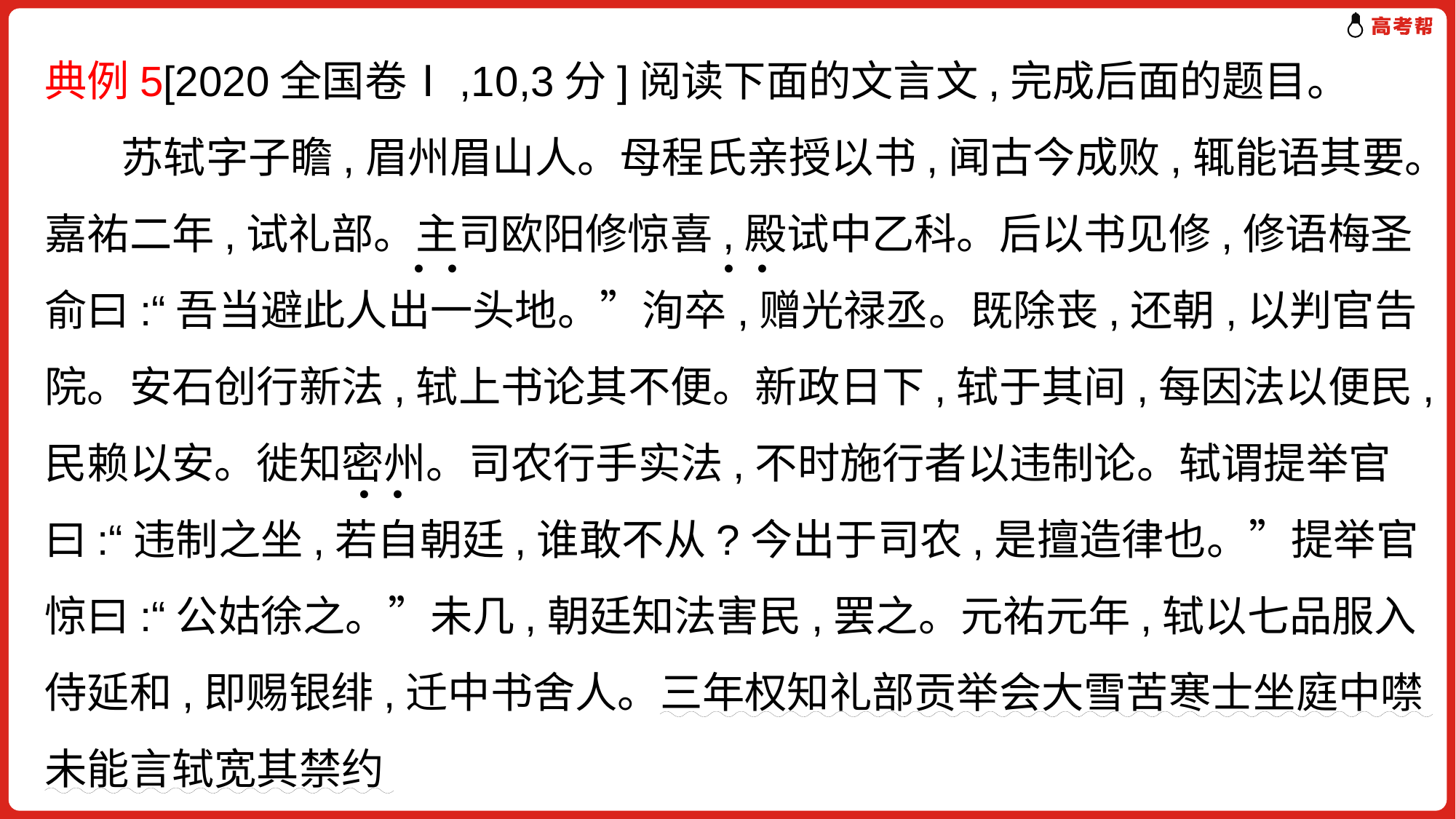

典例5[2020全国卷Ⅰ,10,3分]阅读下面的文言文,完成后面的题目。
       苏轼字子瞻,眉州眉山人。母程氏亲授以书,闻古今成败,辄能语其要。嘉祐二年,试礼部。主司欧阳修惊喜,殿试中乙科。后以书见修,修语梅圣俞曰:“吾当避此人出一头地。”洵卒,赠光禄丞。既除丧,还朝,以判官告院。安石创行新法,轼上书论其不便。新政日下,轼于其间,每因法以便民,民赖以安。徙知密州。司农行手实法,不时施行者以违制论。轼谓提举官曰:“违制之坐,若自朝廷,谁敢不从?今出于司农,是擅造律也。”提举官惊曰:“公姑徐之。”未几,朝廷知法害民,罢之。元祐元年,轼以七品服入侍延和,即赐银绯,迁中书舍人。三年权知礼部贡举会大雪苦寒士坐庭中噤未能言轼宽其禁约
使得尽技巡铺内侍每摧辱举子且持暧昧单词诬以为罪轼尽奏逐之四年,积以
. .
. .
. .